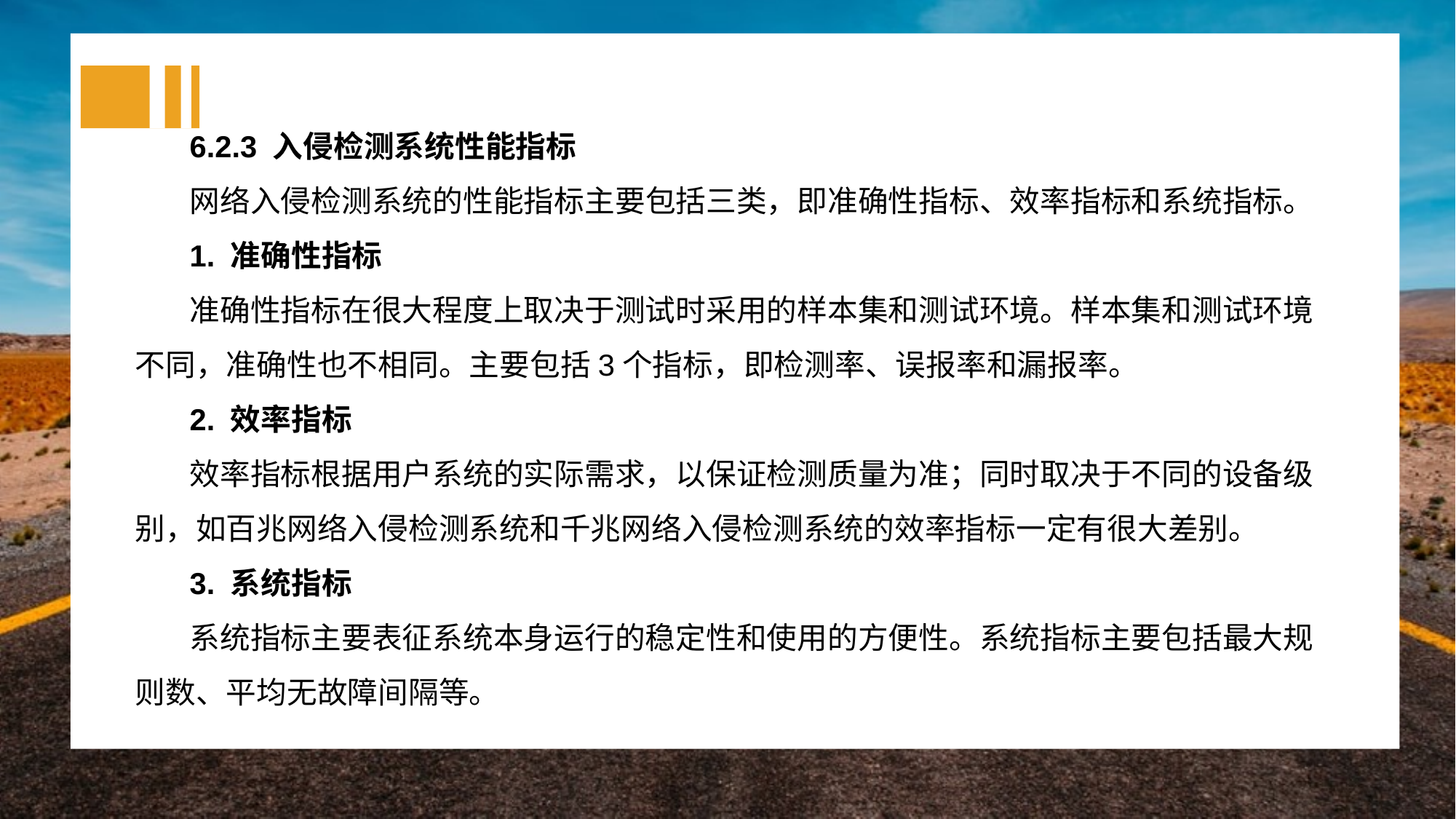

6.2.3 入侵检测系统性能指标
网络入侵检测系统的性能指标主要包括三类，即准确性指标、效率指标和系统指标。
1. 准确性指标
准确性指标在很大程度上取决于测试时采用的样本集和测试环境。样本集和测试环境不同，准确性也不相同。主要包括3个指标，即检测率、误报率和漏报率。
2. 效率指标
效率指标根据用户系统的实际需求，以保证检测质量为准；同时取决于不同的设备级别，如百兆网络入侵检测系统和千兆网络入侵检测系统的效率指标一定有很大差别。
3. 系统指标
系统指标主要表征系统本身运行的稳定性和使用的方便性。系统指标主要包括最大规则数、平均无故障间隔等。